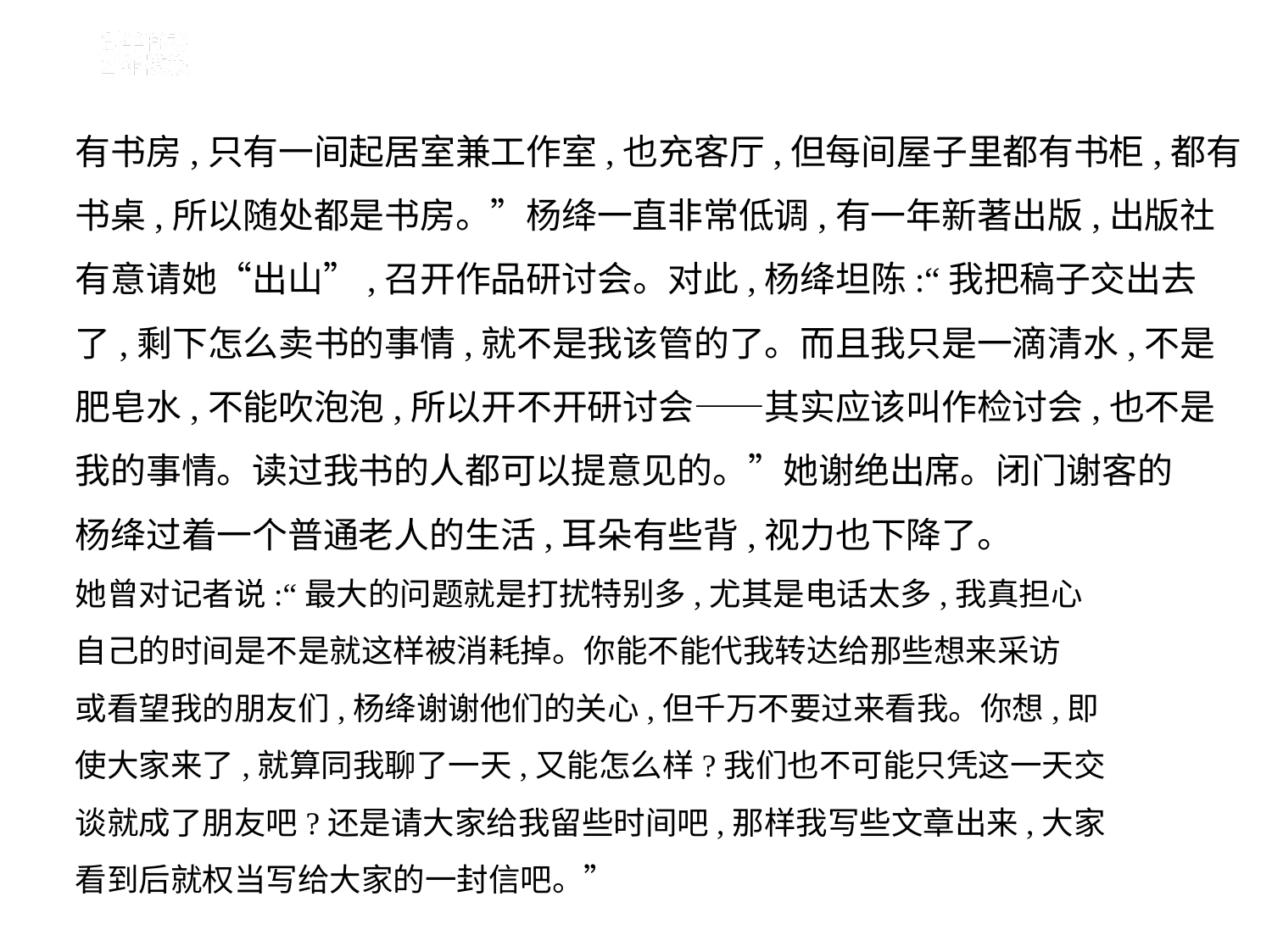

有书房,只有一间起居室兼工作室,也充客厅,但每间屋子里都有书柜,都有
书桌,所以随处都是书房。”杨绛一直非常低调,有一年新著出版,出版社
有意请她“出山”,召开作品研讨会。对此,杨绛坦陈:“我把稿子交出去
了,剩下怎么卖书的事情,就不是我该管的了。而且我只是一滴清水,不是
肥皂水,不能吹泡泡,所以开不开研讨会——其实应该叫作检讨会,也不是
我的事情。读过我书的人都可以提意见的。”她谢绝出席。闭门谢客的
杨绛过着一个普通老人的生活,耳朵有些背,视力也下降了。
她曾对记者说:“最大的问题就是打扰特别多,尤其是电话太多,我真担心
自己的时间是不是就这样被消耗掉。你能不能代我转达给那些想来采访
或看望我的朋友们,杨绛谢谢他们的关心,但千万不要过来看我。你想,即
使大家来了,就算同我聊了一天,又能怎么样?我们也不可能只凭这一天交
谈就成了朋友吧?还是请大家给我留些时间吧,那样我写些文章出来,大家
看到后就权当写给大家的一封信吧。”